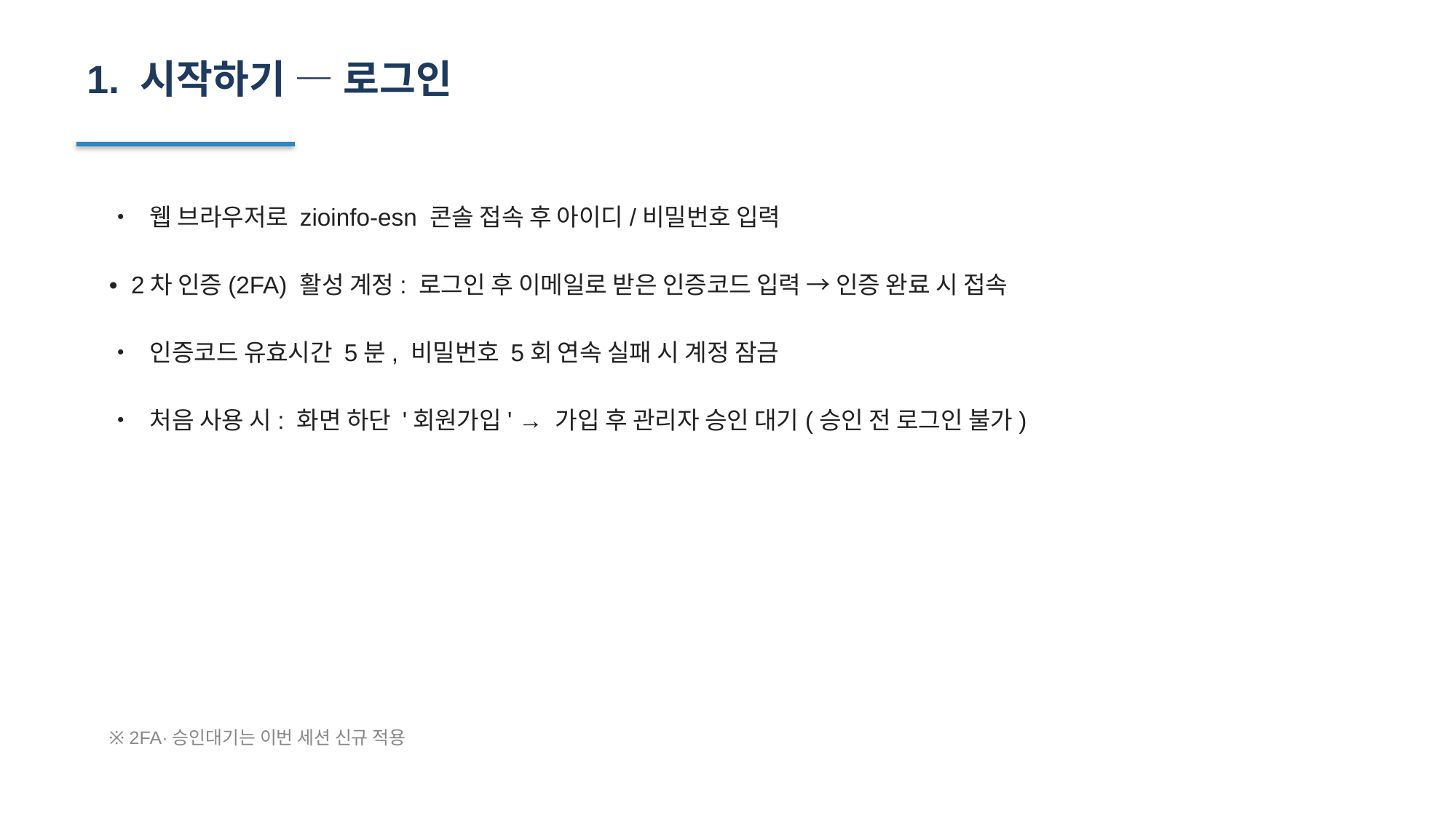

1. 시작하기 — 로그인

•  웹 브라우저로 zioinfo-esn 콘솔 접속 후 아이디/비밀번호 입력
•  2차 인증(2FA) 활성 계정: 로그인 후 이메일로 받은 인증코드 입력 → 인증 완료 시 접속
•  인증코드 유효시간 5분, 비밀번호 5회 연속 실패 시 계정 잠금
•  처음 사용 시: 화면 하단 '회원가입' → 가입 후 관리자 승인 대기(승인 전 로그인 불가)
※ 2FA·승인대기는 이번 세션 신규 적용